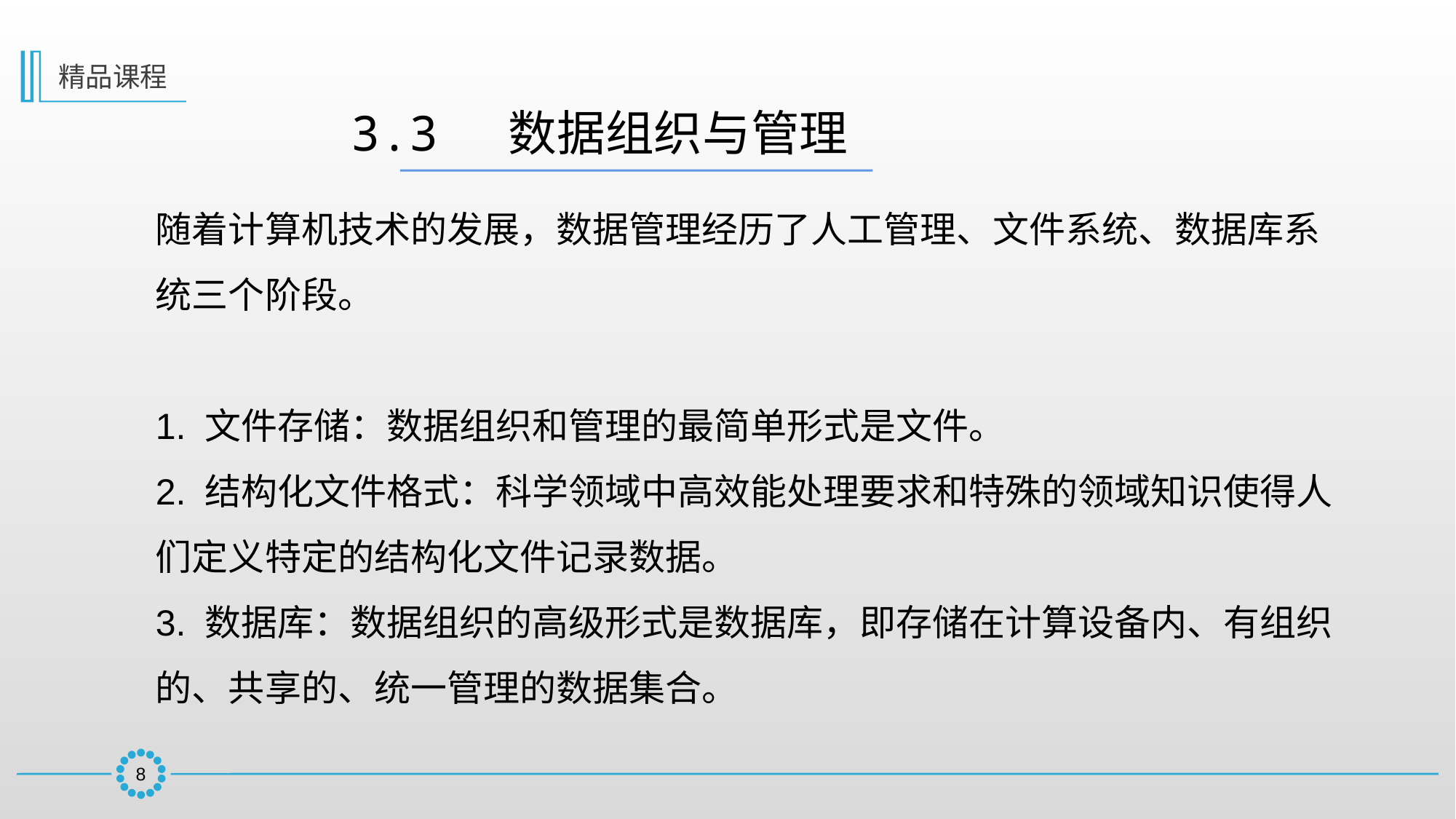

精品课程
3.3  数据组织与管理

随着计算机技术的发展，数据管理经历了人工管理、文件系统、数据库系统三个阶段。

1. 文件存储：数据组织和管理的最简单形式是文件。
2. 结构化文件格式：科学领域中高效能处理要求和特殊的领域知识使得人们定义特定的结构化文件记录数据。
3. 数据库：数据组织的高级形式是数据库，即存储在计算设备内、有组织的、共享的、统一管理的数据集合。

8